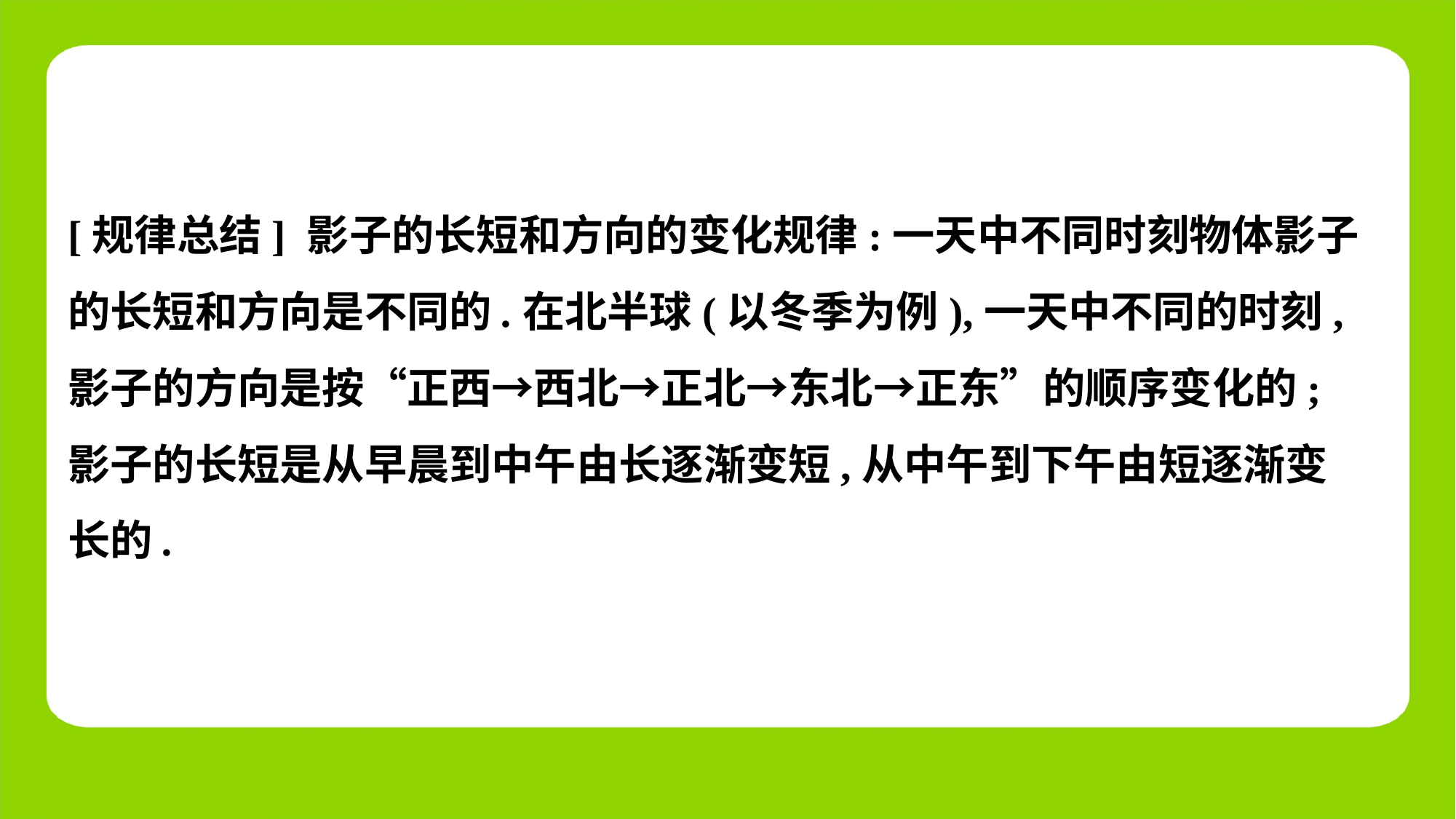

[规律总结] 影子的长短和方向的变化规律:一天中不同时刻物体影子的长短和方向是不同的.在北半球(以冬季为例),一天中不同的时刻,影子的方向是按“正西→西北→正北→东北→正东”的顺序变化的;影子的长短是从早晨到中午由长逐渐变短,从中午到下午由短逐渐变长的.